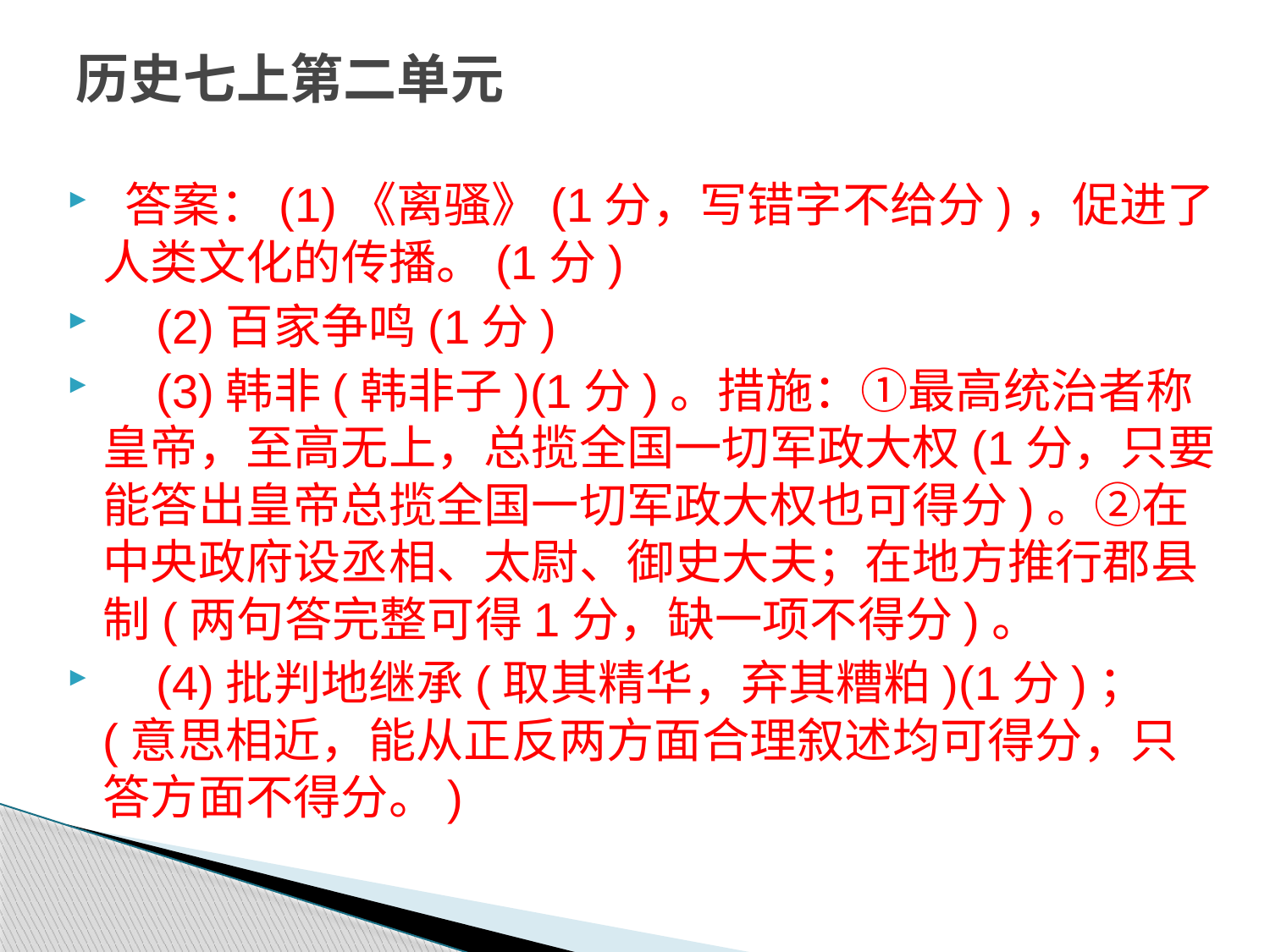

# 历史七上第二单元
 答案：(1)《离骚》(1分，写错字不给分)，促进了人类文化的传播。(1分)
    (2)百家争鸣(1分)
    (3)韩非(韩非子)(1分)。措施：①最高统治者称皇帝，至高无上，总揽全国一切军政大权(1分，只要能答出皇帝总揽全国一切军政大权也可得分)。②在中央政府设丞相、太尉、御史大夫；在地方推行郡县制(两句答完整可得1分，缺一项不得分)。
    (4)批判地继承(取其精华，弃其糟粕)(1分)；(意思相近，能从正反两方面合理叙述均可得分，只答方面不得分。)